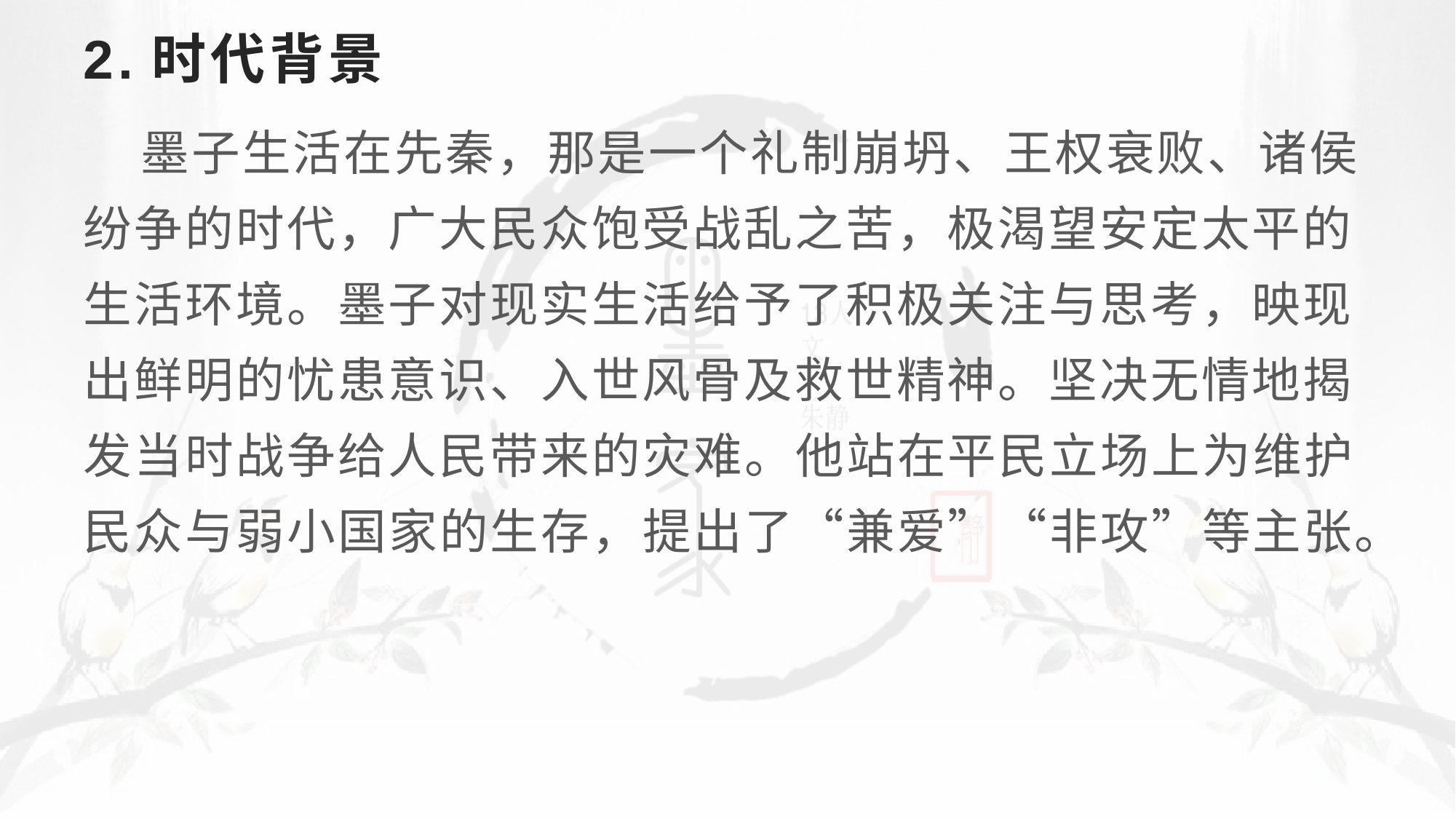

# 2.时代背景
    墨子生活在先秦，那是一个礼制崩坍、王权衰败、诸侯纷争的时代，广大民众饱受战乱之苦，极渴望安定太平的生活环境。墨子对现实生活给予了积极关注与思考，映现出鲜明的忧患意识、入世风骨及救世精神。坚决无情地揭发当时战争给人民带来的灾难。他站在平民立场上为维护民众与弱小国家的生存，提出了“兼爱”“非攻”等主张。